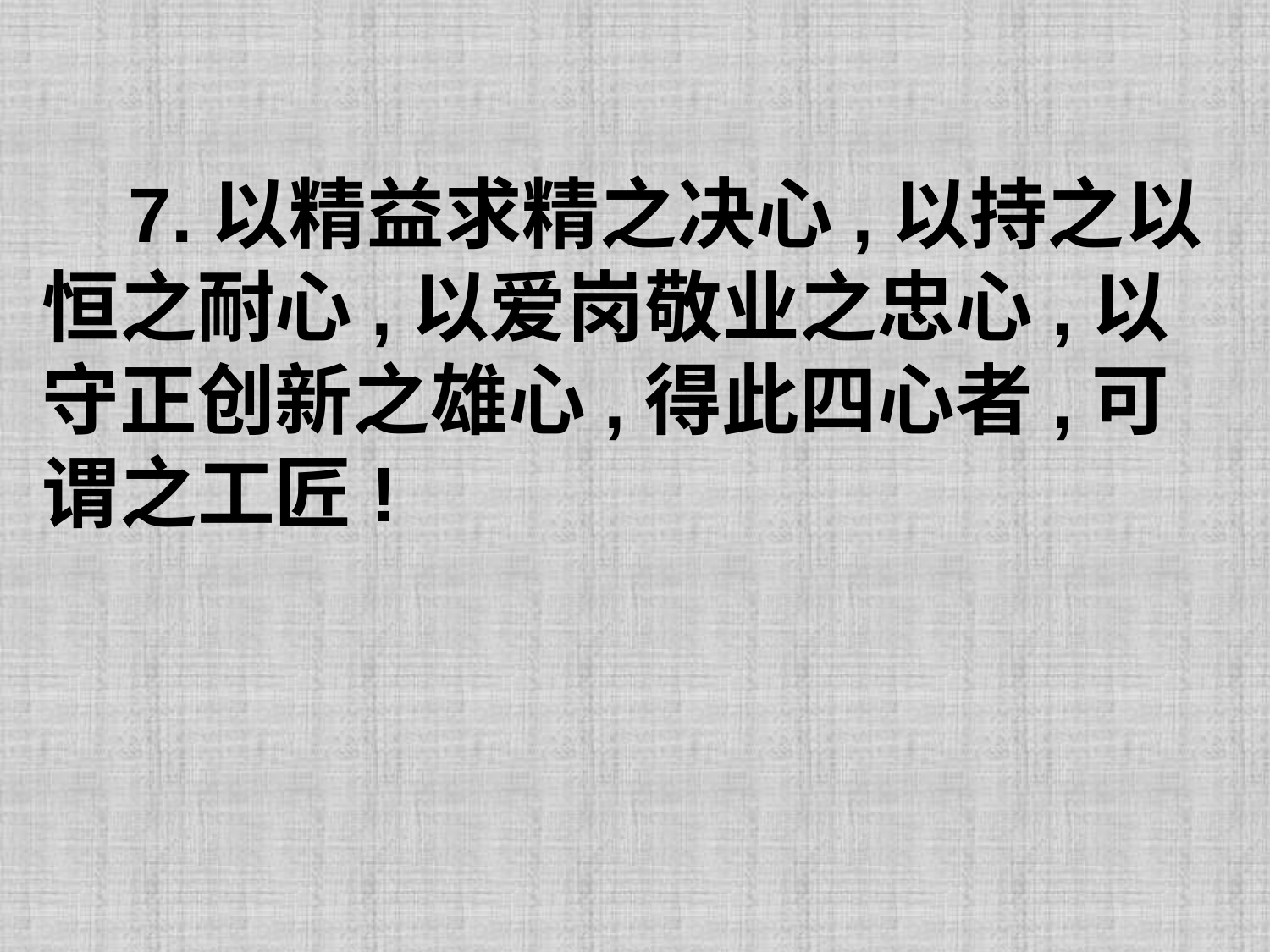

7.以精益求精之决心,以持之以恒之耐心,以爱岗敬业之忠心,以守正创新之雄心,得此四心者,可谓之工匠!